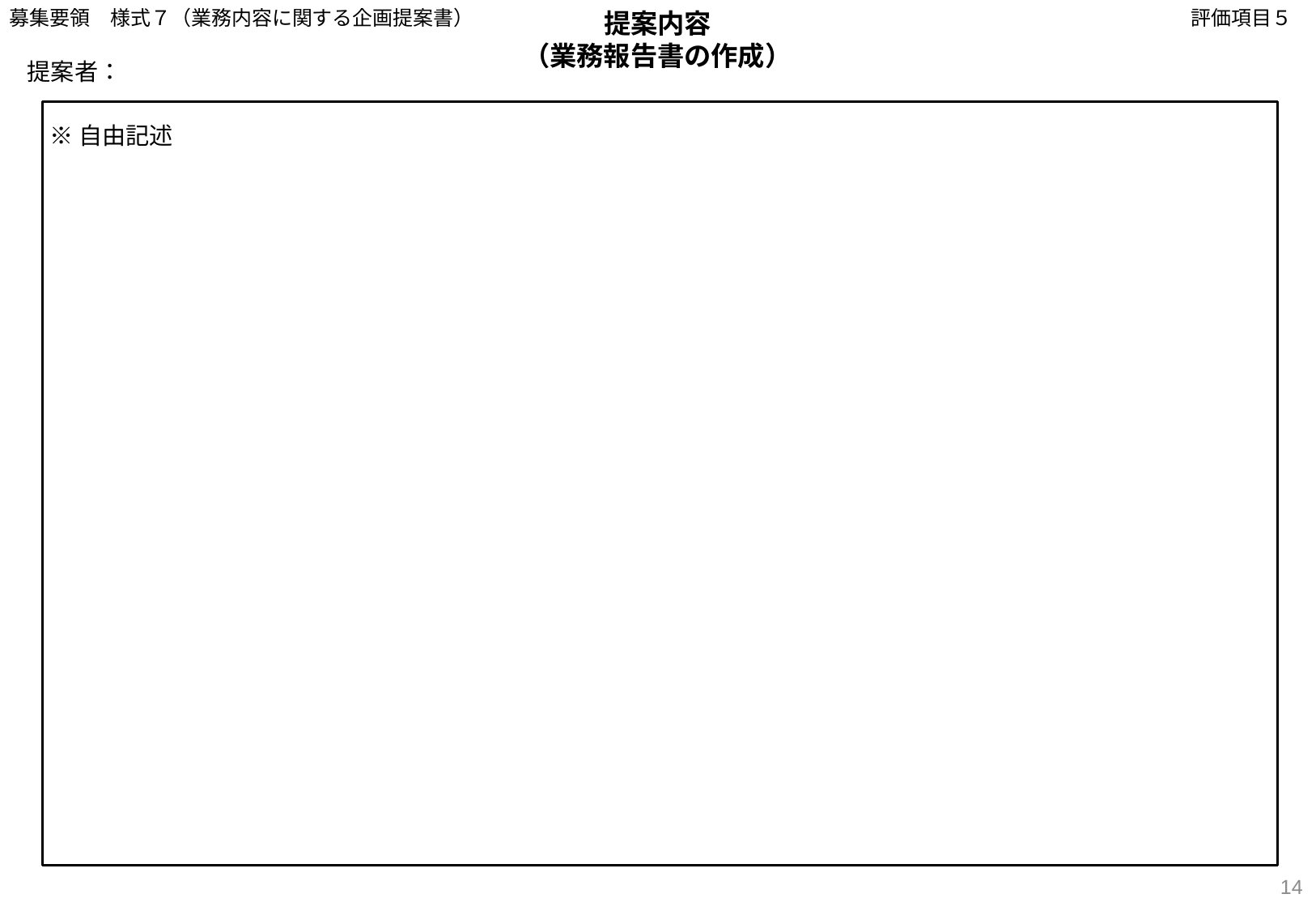

募集要領　様式７（業務内容に関する企画提案書）
評価項目５
提案内容
（業務報告書の作成）
提案者：

※自由記述
14